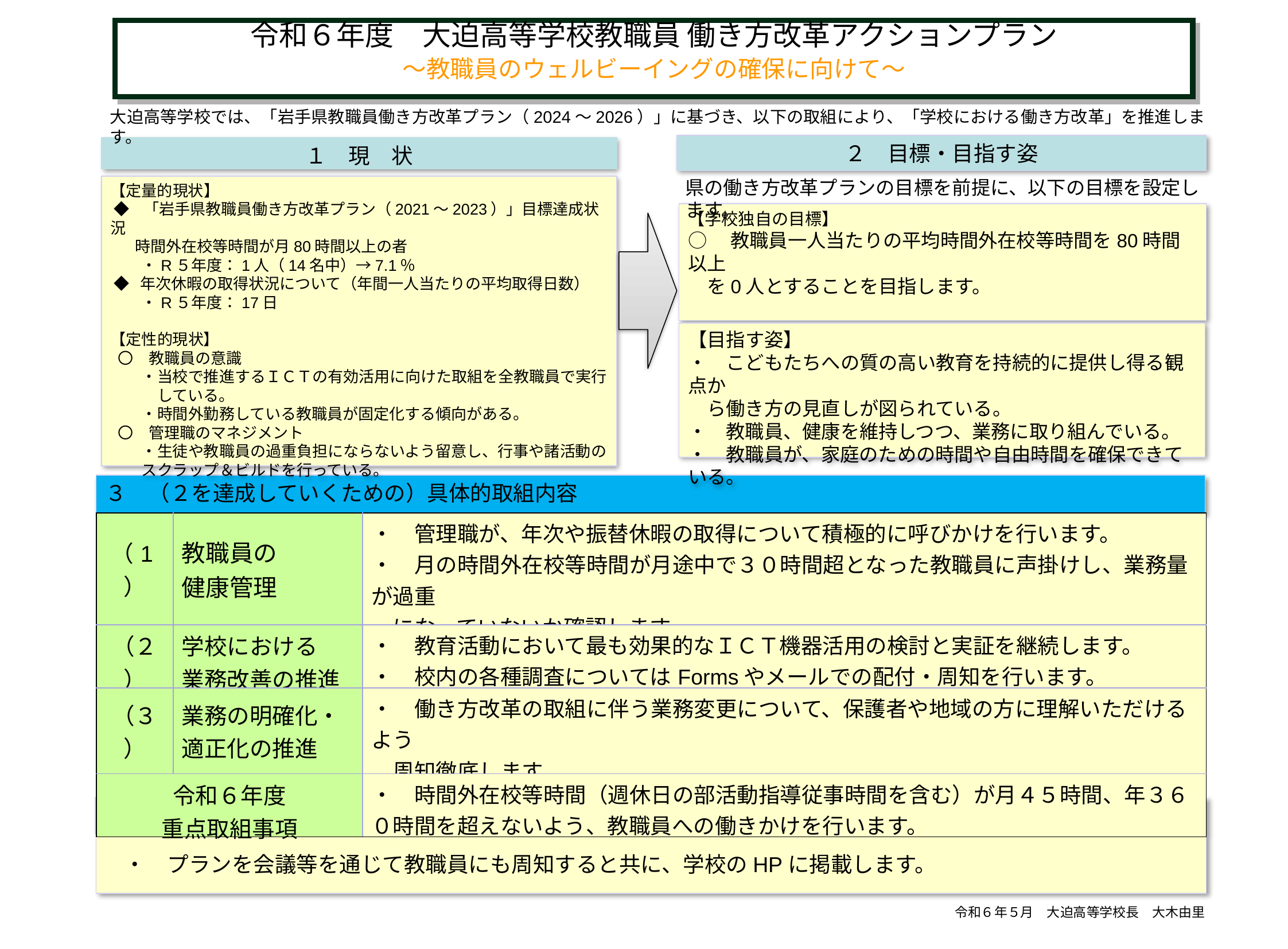

令和６年度　大迫高等学校教職員 働き方改革アクションプラン
～教職員のウェルビーイングの確保に向けて～
大迫高等学校では、「岩手県教職員働き方改革プラン（2024～2026）」に基づき、以下の取組により、「学校における働き方改革」を推進します。
２　目標・目指す姿

１　現　状

県の働き方改革プランの目標を前提に、以下の目標を設定します。
【定量的現状】
 ◆   「岩手県教職員働き方改革プラン（2021～2023）」目標達成状況
      時間外在校等時間が月80時間以上の者
　　・R５年度：1人（14名中）→7.1％
 ◆  年次休暇の取得状況について（年間一人当たりの平均取得日数）
　　・R５年度：17日

【定性的現状】
 〇　教職員の意識
　　・当校で推進するＩＣＴの有効活用に向けた取組を全教職員で実行
　　　している。
　　・時間外勤務している教職員が固定化する傾向がある。
 〇　管理職のマネジメント
　　・生徒や教職員の過重負担にならないよう留意し、行事や諸活動の
　　スクラップ＆ビルドを行っている。
【学校独自の目標】
○　教職員一人当たりの平均時間外在校等時間を80時間以上
　を0人とすることを目指します。

【目指す姿】
・　こどもたちへの質の高い教育を持続的に提供し得る観点か
　ら働き方の見直しが図られている。
・　教職員、健康を維持しつつ、業務に取り組んでいる。
・　教職員が、家庭のための時間や自由時間を確保できている。
３　（２を達成していくための）具体的取組内容
| （1） | 教職員の 健康管理 | ・　管理職が、年次や振替休暇の取得について積極的に呼びかけを行います。 ・　月の時間外在校等時間が月途中で３０時間超となった教職員に声掛けし、業務量が過重 　になっていないか確認します。 |
| --- | --- | --- |
| （２） | 学校における 業務改善の推進 | ・　教育活動において最も効果的なＩＣＴ機器活用の検討と実証を継続します。 ・　校内の各種調査についてはFormsやメールでの配付・周知を行います。 |
| （３） | 業務の明確化・ 適正化の推進 | ・　働き方改革の取組に伴う業務変更について、保護者や地域の方に理解いただけるよう 　周知徹底します。 |
| 令和６年度 重点取組事項 |  | ・　時間外在校等時間（週休日の部活動指導従事時間を含む）が月４５時間、年３６０時間を超えないよう、教職員への働きかけを行います。 |

４　アクションプランの周知方法
　・　プランを会議等を通じて教職員にも周知すると共に、学校のHPに掲載します。
令和６年５月　大迫高等学校長　大木由里